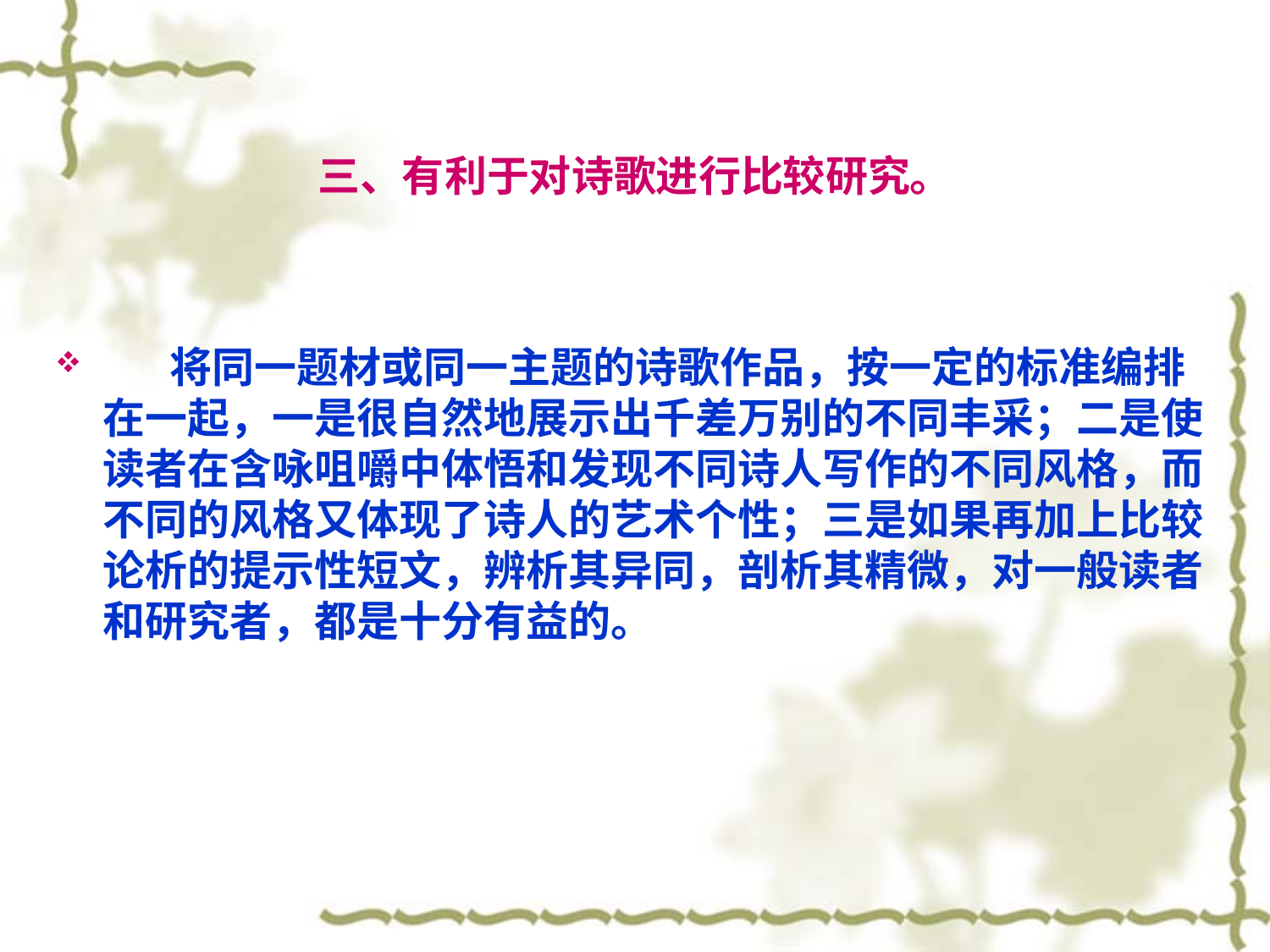

# 三、有利于对诗歌进行比较研究。

      将同一题材或同一主题的诗歌作品，按一定的标准编排在一起，一是很自然地展示出千差万别的不同丰采；二是使读者在含咏咀嚼中体悟和发现不同诗人写作的不同风格，而不同的风格又体现了诗人的艺术个性；三是如果再加上比较论析的提示性短文，辨析其异同，剖析其精微，对一般读者和研究者，都是十分有益的。